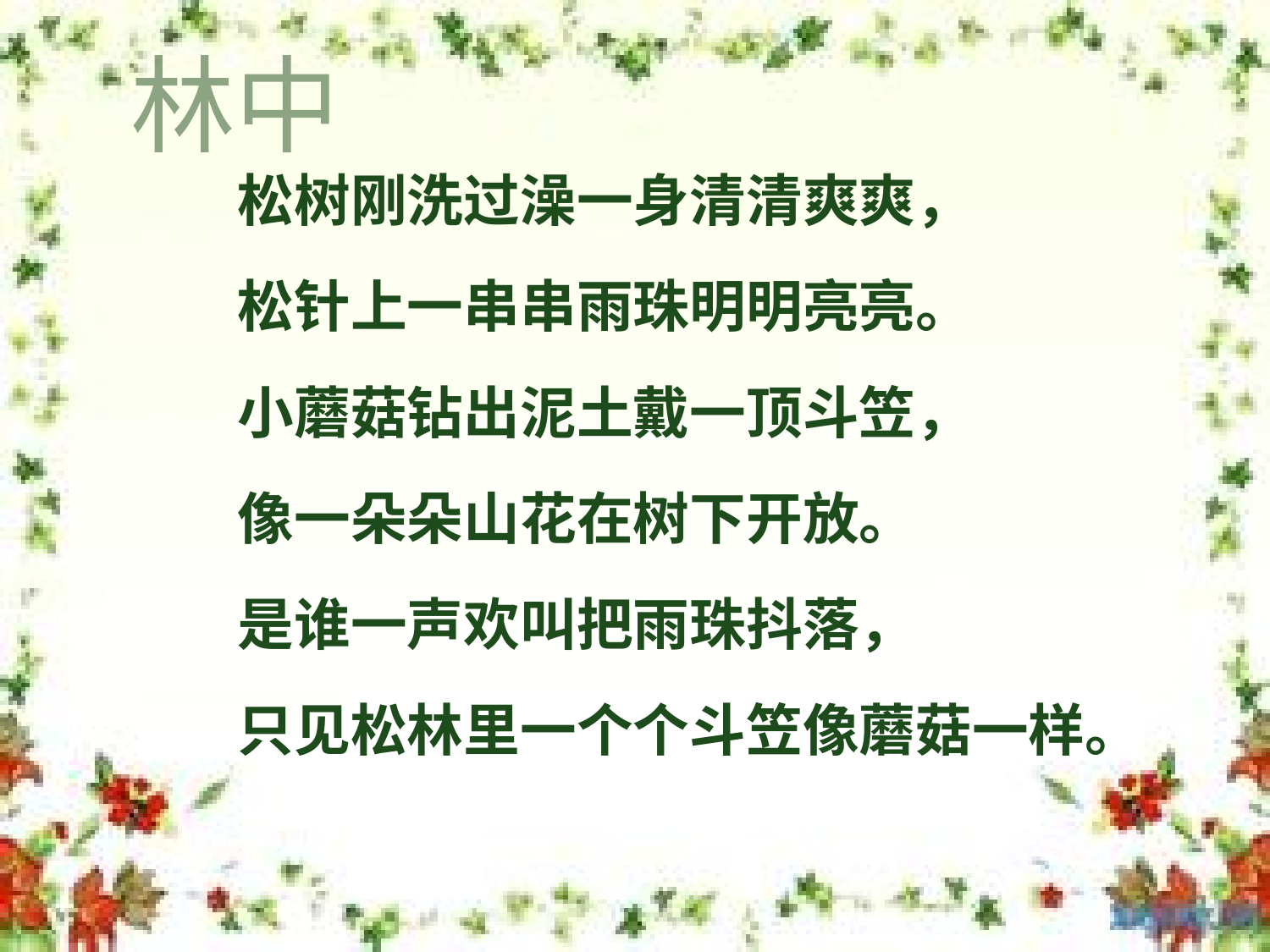

林中
松树刚洗过澡一身清清爽爽，
松针上一串串雨珠明明亮亮。
小蘑菇钻出泥土戴一顶斗笠，
像一朵朵山花在树下开放。
是谁一声欢叫把雨珠抖落，
只见松林里一个个斗笠像蘑菇一样。